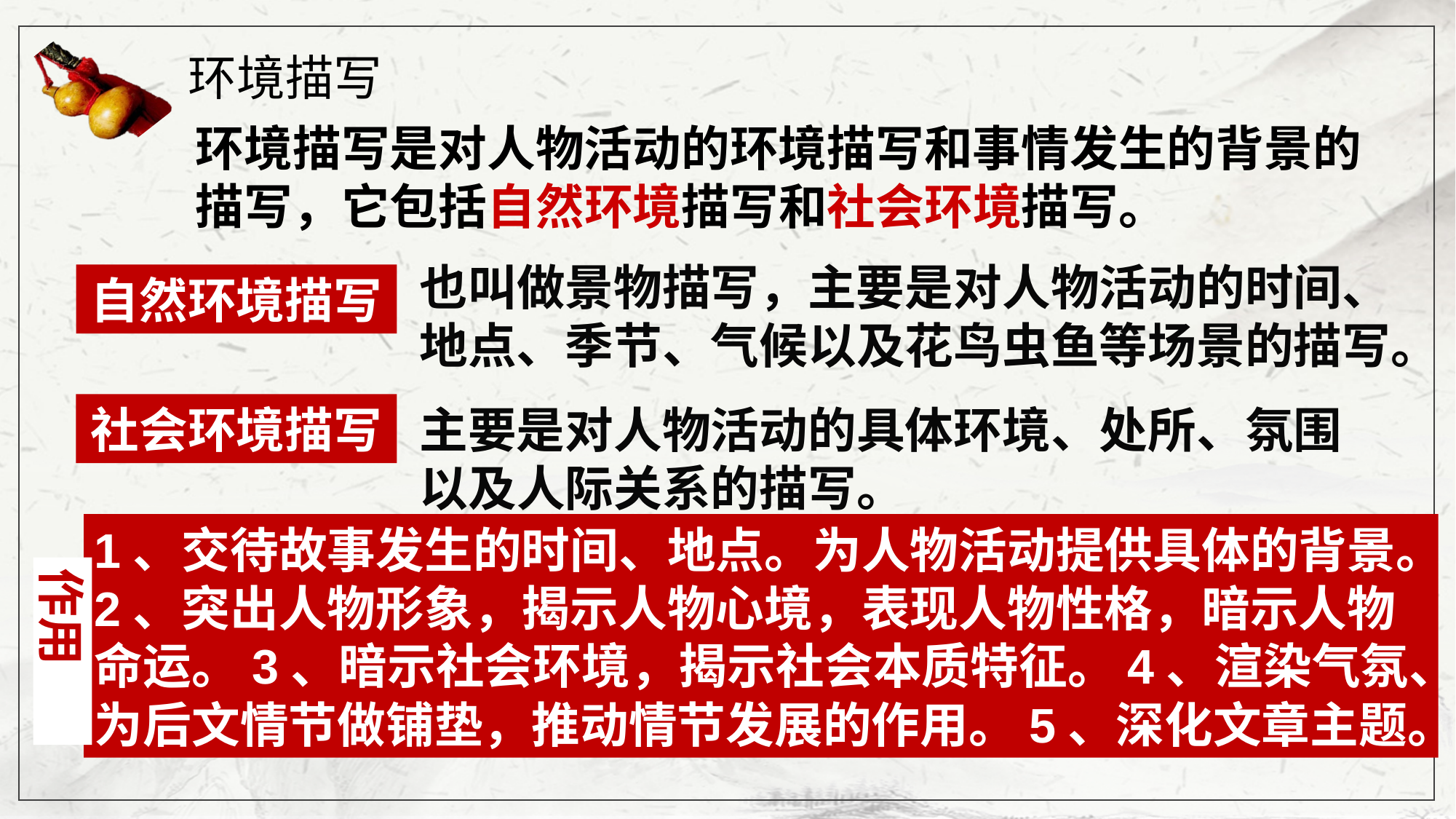

环境描写
环境描写是对人物活动的环境描写和事情发生的背景的描写，它包括自然环境描写和社会环境描写。
也叫做景物描写，主要是对人物活动的时间、地点、季节、气候以及花鸟虫鱼等场景的描写。

自然环境描写
社会环境描写
主要是对人物活动的具体环境、处所、氛围以及人际关系的描写。
1、交待故事发生的时间、地点。为人物活动提供具体的背景。2、突出人物形象，揭示人物心境，表现人物性格，暗示人物命运。3、暗示社会环境，揭示社会本质特征。4、渲染气氛、为后文情节做铺垫，推动情节发展的作用。5、深化文章主题。
作用